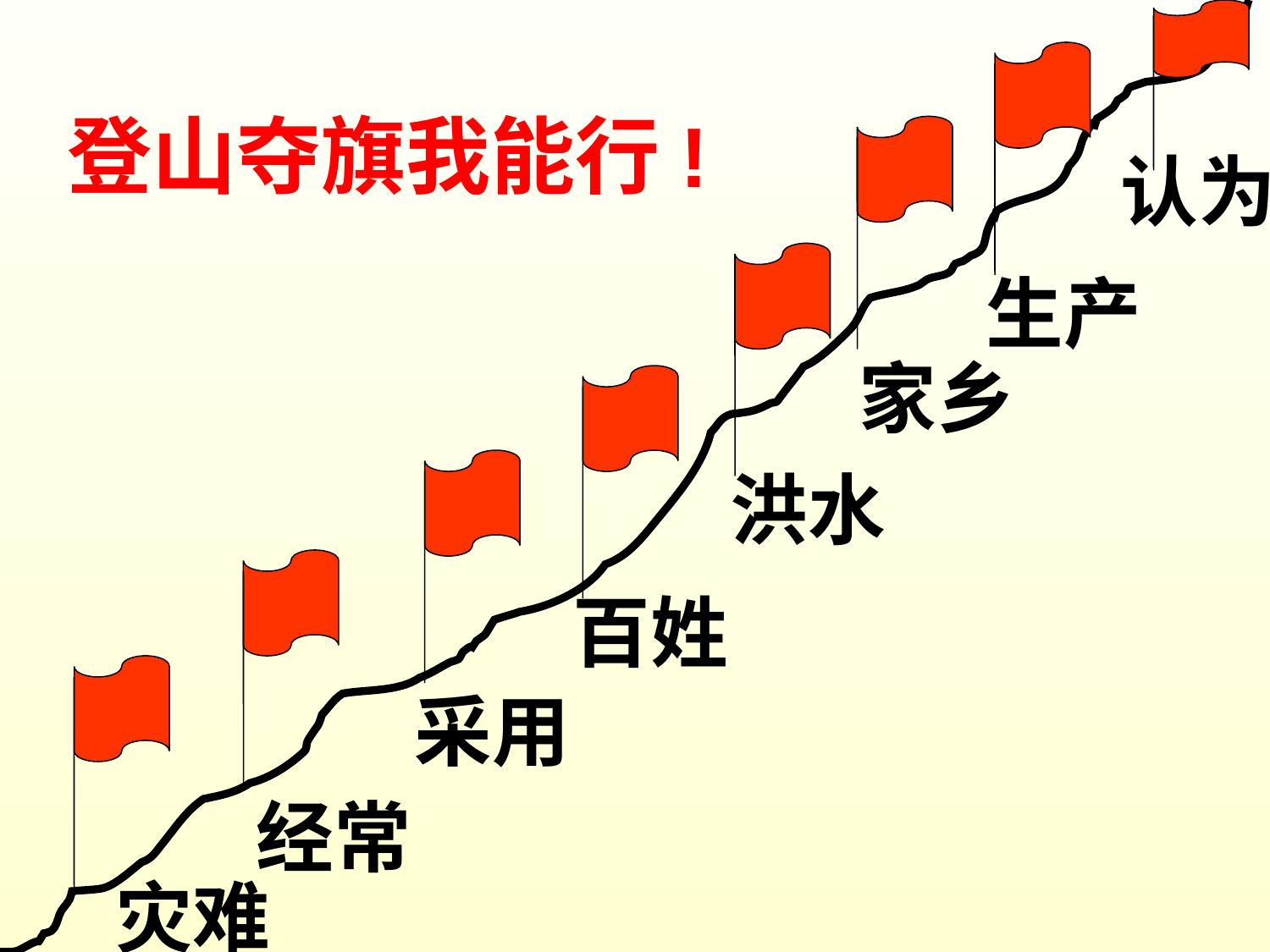

登山夺旗我能行!

认为

生产
家乡

洪水

百姓

采用
经常
灾难